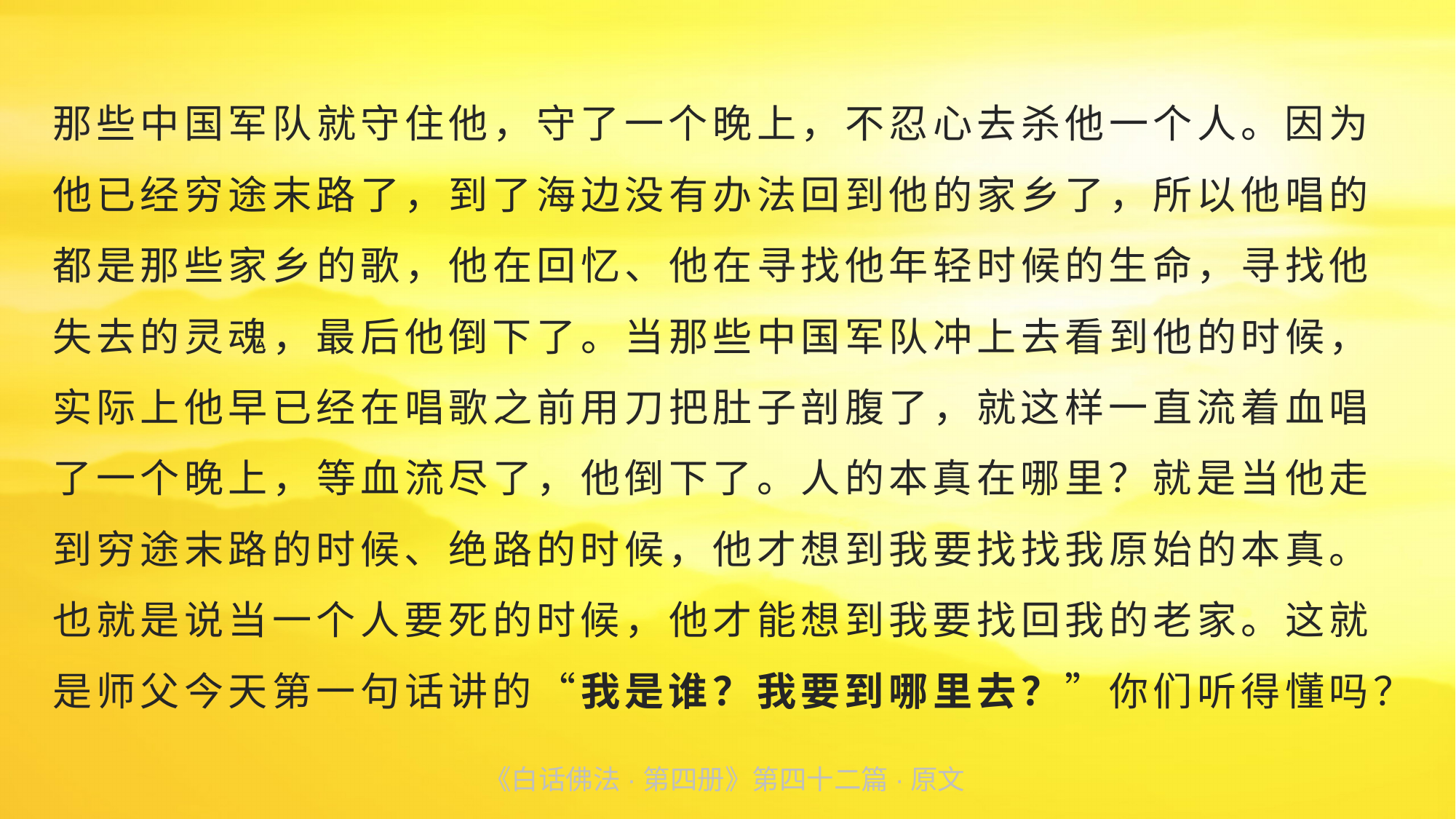

那些中国军队就守住他，守了一个晚上，不忍心去杀他一个人。因为他已经穷途末路了，到了海边没有办法回到他的家乡了，所以他唱的都是那些家乡的歌，他在回忆、他在寻找他年轻时候的生命，寻找他失去的灵魂，最后他倒下了。当那些中国军队冲上去看到他的时候，实际上他早已经在唱歌之前用刀把肚子剖腹了，就这样一直流着血唱了一个晚上，等血流尽了，他倒下了。人的本真在哪里？就是当他走到穷途末路的时候、绝路的时候，他才想到我要找找我原始的本真。也就是说当一个人要死的时候，他才能想到我要找回我的老家。这就是师父今天第一句话讲的“我是谁？我要到哪里去？”你们听得懂吗？
《白话佛法·第四册》第四十二篇·原文